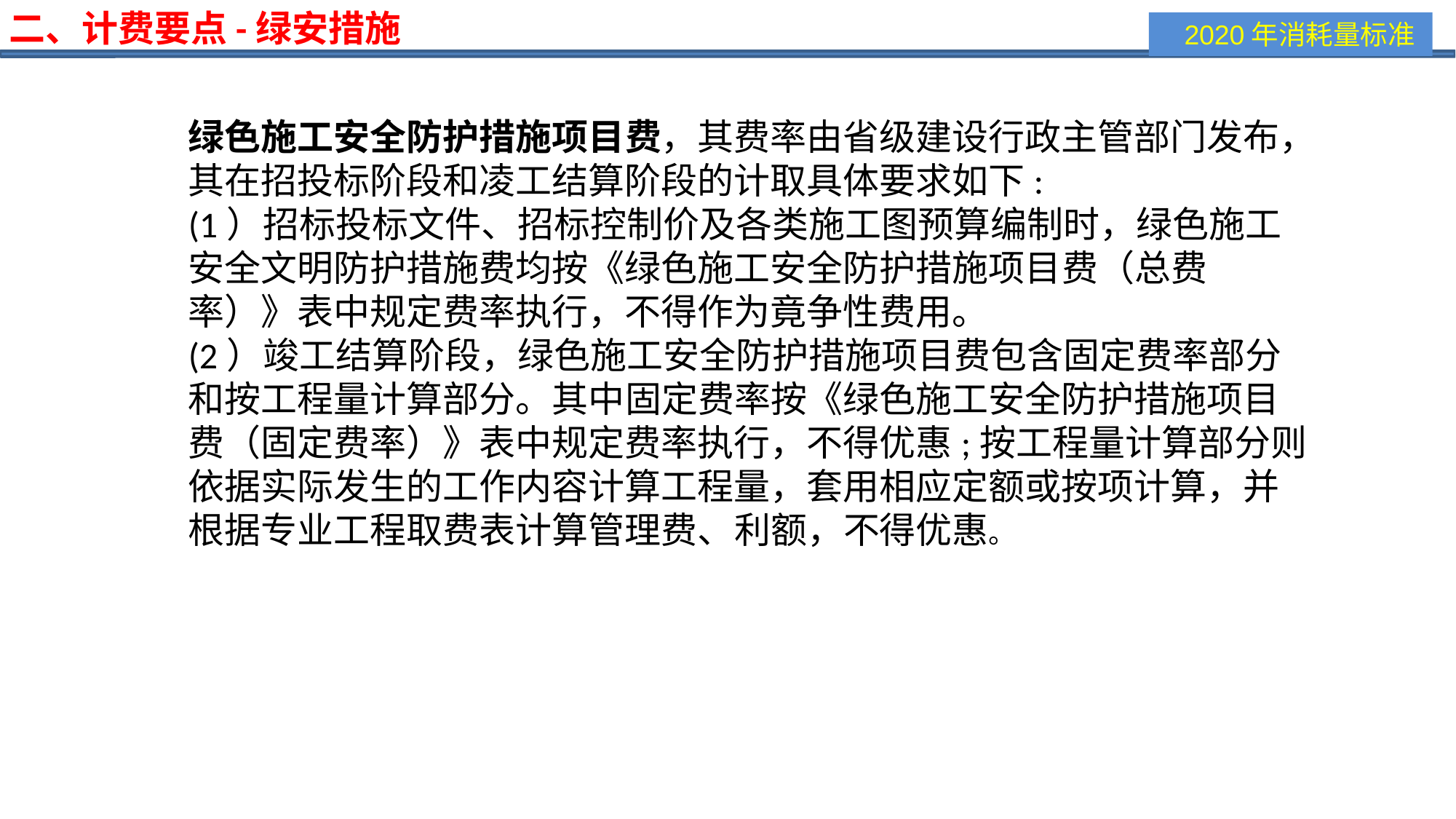

二、计费要点-绿安措施
绿色施工安全防护措施项目费，其费率由省级建设行政主管部门发布，其在招投标阶段和凌工结算阶段的计取具体要求如下:
(1）招标投标文件、招标控制价及各类施工图预算编制时，绿色施工安全文明防护措施费均按《绿色施工安全防护措施项目费（总费率）》表中规定费率执行，不得作为竟争性费用。
(2）竣工结算阶段，绿色施工安全防护措施项目费包含固定费率部分和按工程量计算部分。其中固定费率按《绿色施工安全防护措施项目费（固定费率）》表中规定费率执行，不得优惠;按工程量计算部分则依据实际发生的工作内容计算工程量，套用相应定额或按项计算，并根据专业工程取费表计算管理费、利额，不得优惠。